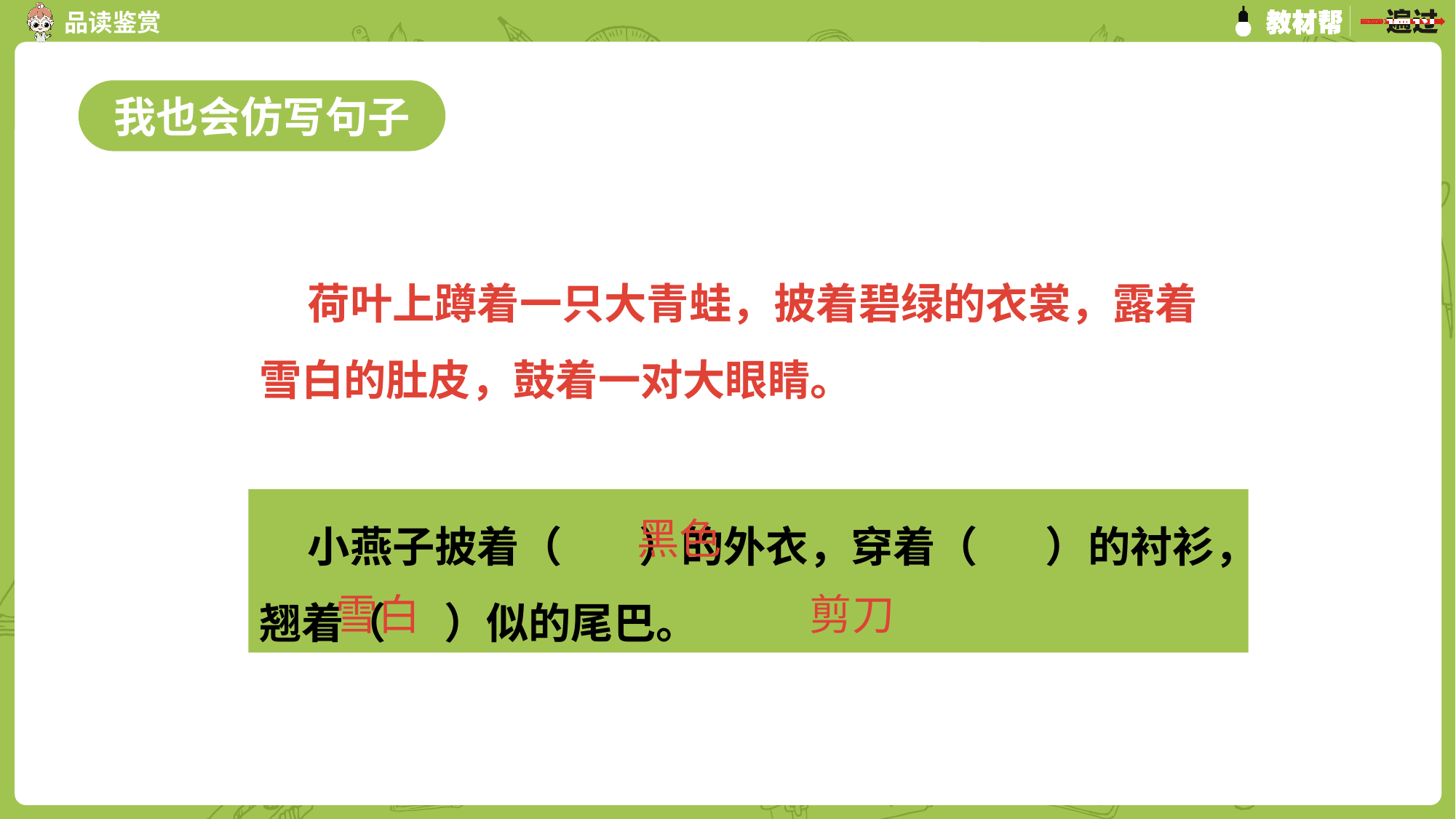

我也会仿写句子
    荷叶上蹲着一只大青蛙，披着碧绿的衣裳，露着雪白的肚皮，鼓着一对大眼睛。
    小燕子披着（        ）的外衣，穿着（       ）的衬衫，翘着（      ）似的尾巴。
黑色
剪刀
雪白